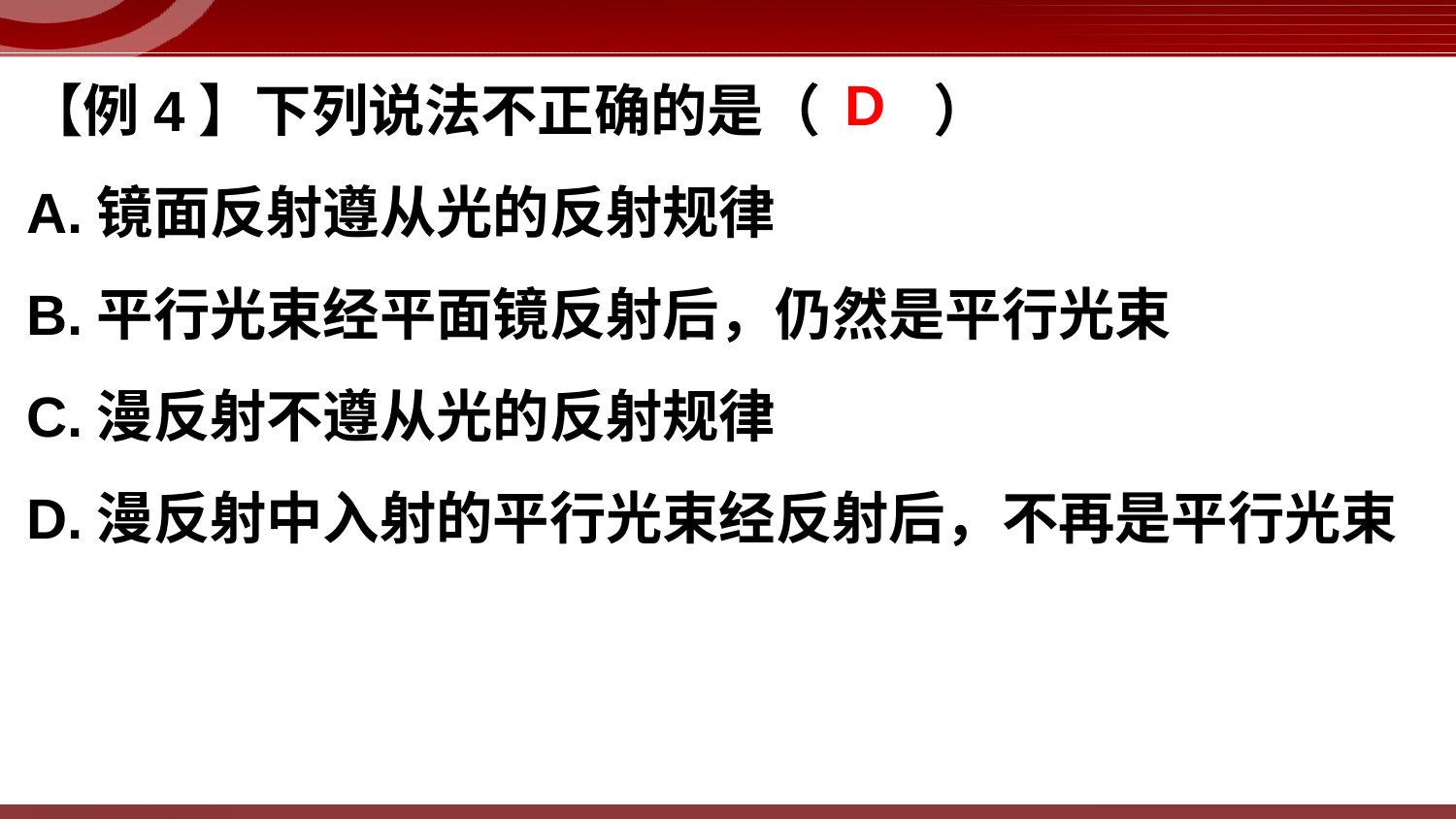

【例4】下列说法不正确的是（　　）
A.镜面反射遵从光的反射规律
B.平行光束经平面镜反射后，仍然是平行光束
C.漫反射不遵从光的反射规律
D.漫反射中入射的平行光束经反射后，不再是平行光束
D